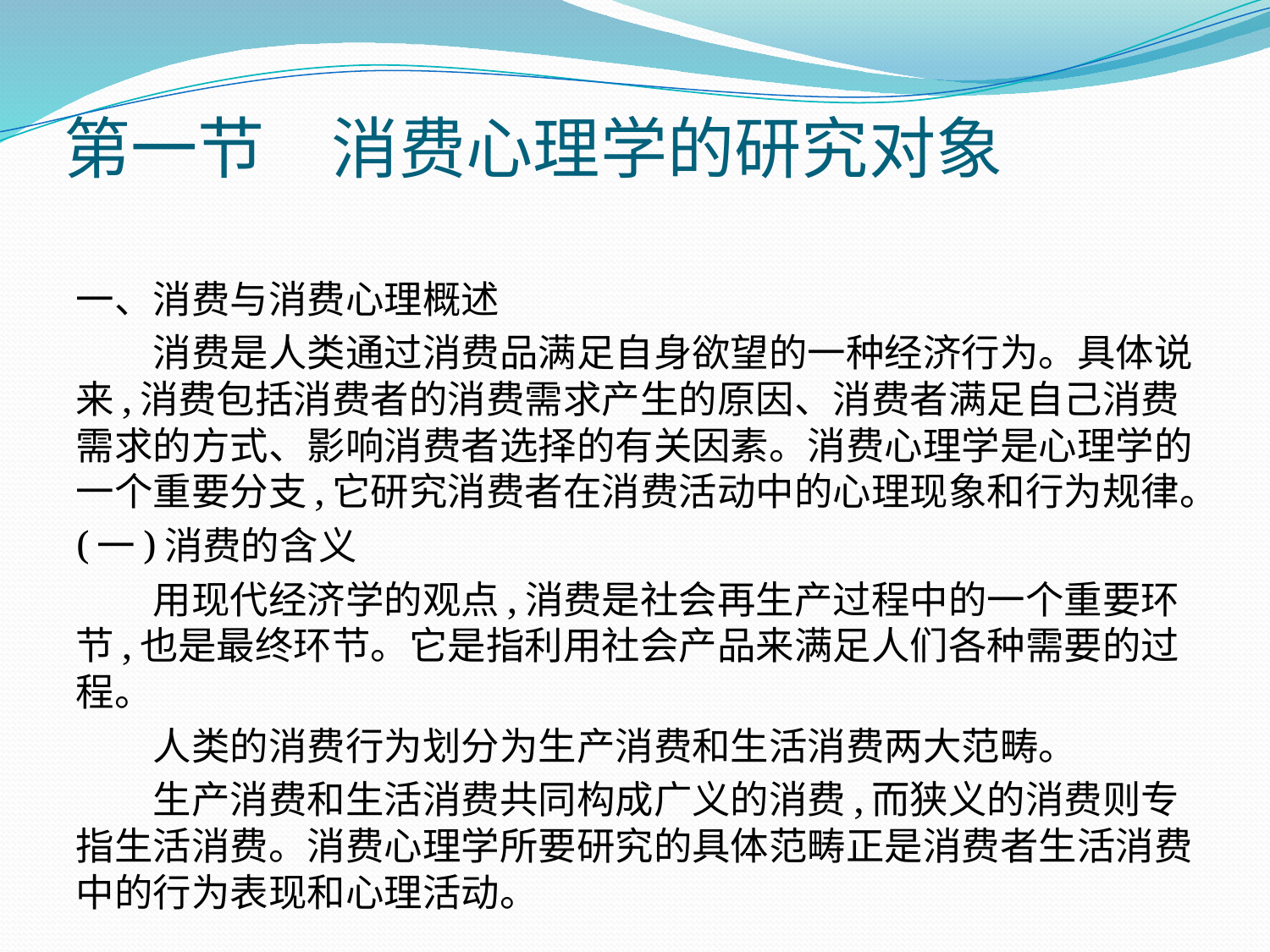

# 第一节　消费心理学的研究对象
一、消费与消费心理概述
　　消费是人类通过消费品满足自身欲望的一种经济行为。具体说来,消费包括消费者的消费需求产生的原因、消费者满足自己消费需求的方式、影响消费者选择的有关因素。消费心理学是心理学的一个重要分支,它研究消费者在消费活动中的心理现象和行为规律。
(一)消费的含义
　　用现代经济学的观点,消费是社会再生产过程中的一个重要环节,也是最终环节。它是指利用社会产品来满足人们各种需要的过程。
　　人类的消费行为划分为生产消费和生活消费两大范畴。
　　生产消费和生活消费共同构成广义的消费,而狭义的消费则专指生活消费。消费心理学所要研究的具体范畴正是消费者生活消费中的行为表现和心理活动。